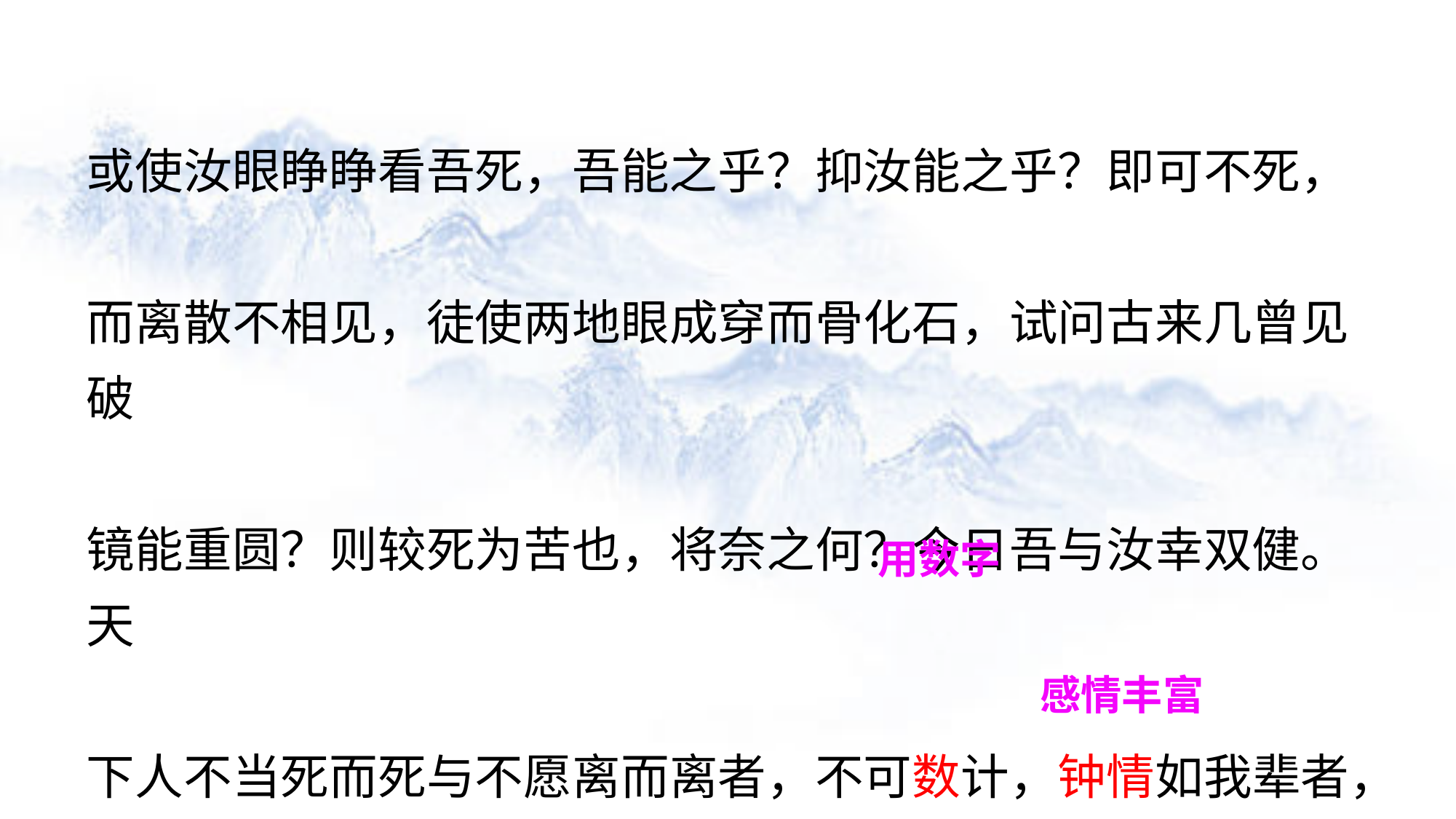

或使汝眼睁睁看吾死，吾能之乎？抑汝能之乎？即可不死，

而离散不相见，徒使两地眼成穿而骨化石，试问古来几曾见破

镜能重圆？则较死为苦也，将奈之何？今日吾与汝幸双健。天

下人不当死而死与不愿离而离者，不可数计，钟情如我辈者，
用数字
感情丰富